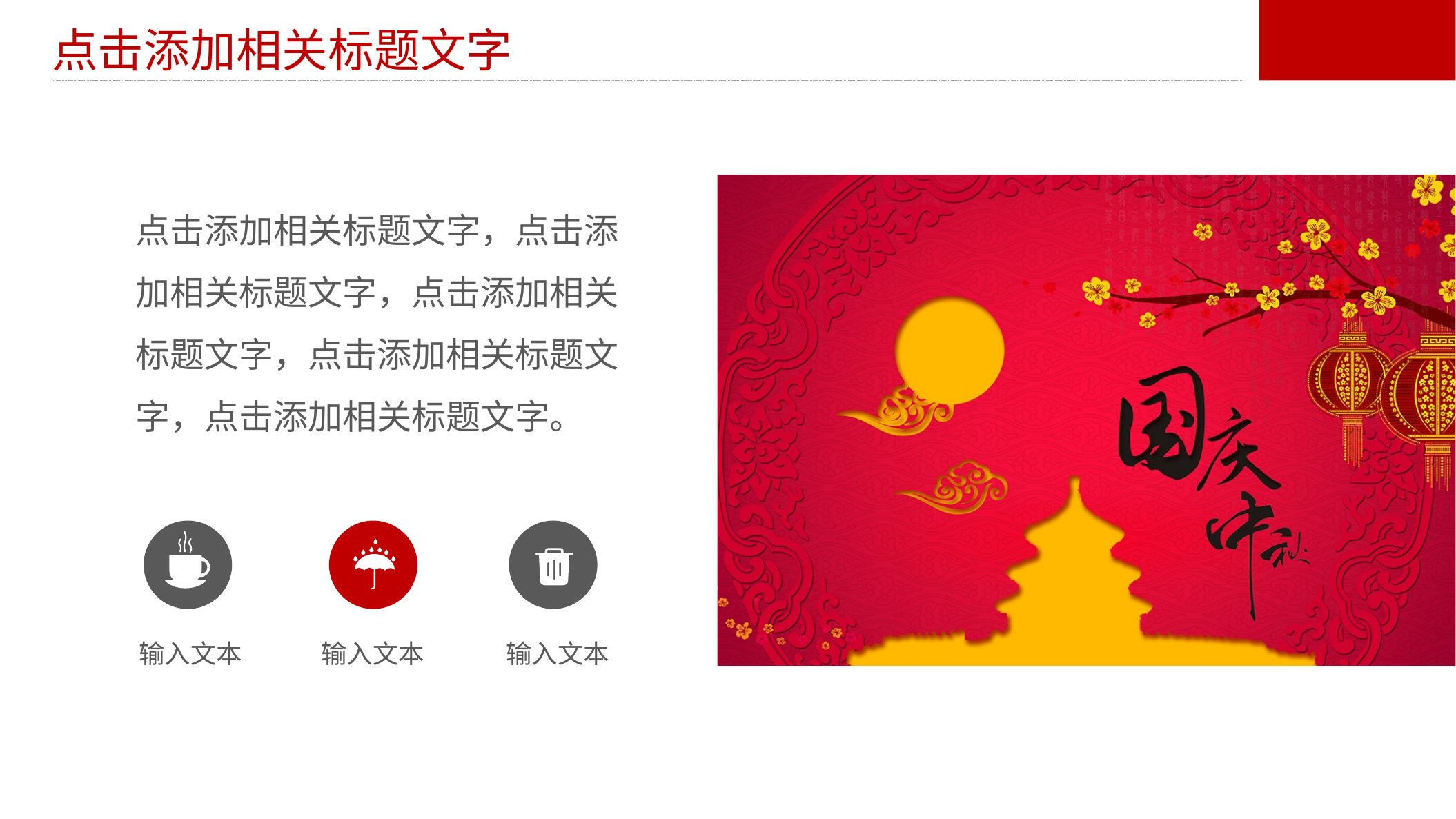

点击添加相关标题文字

点击添加相关标题文字，点击添加相关标题文字，点击添加相关标题文字，点击添加相关标题文字，点击添加相关标题文字。

输入文本
输入文本
输入文本